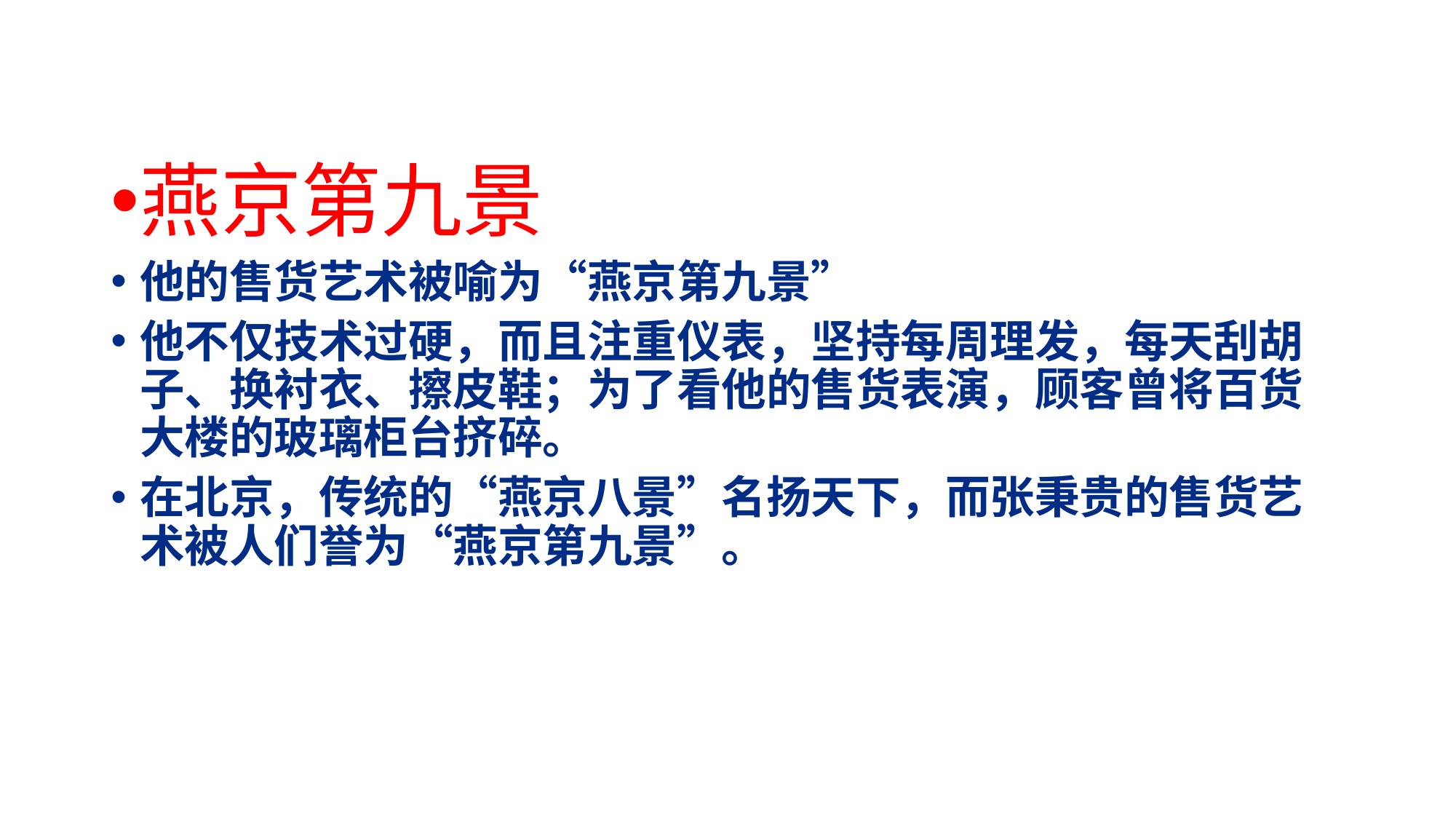

燕京第九景
他的售货艺术被喻为“燕京第九景”
他不仅技术过硬，而且注重仪表，坚持每周理发，每天刮胡子、换衬衣、擦皮鞋；为了看他的售货表演，顾客曾将百货大楼的玻璃柜台挤碎。
在北京，传统的“燕京八景”名扬天下，而张秉贵的售货艺术被人们誉为“燕京第九景”。